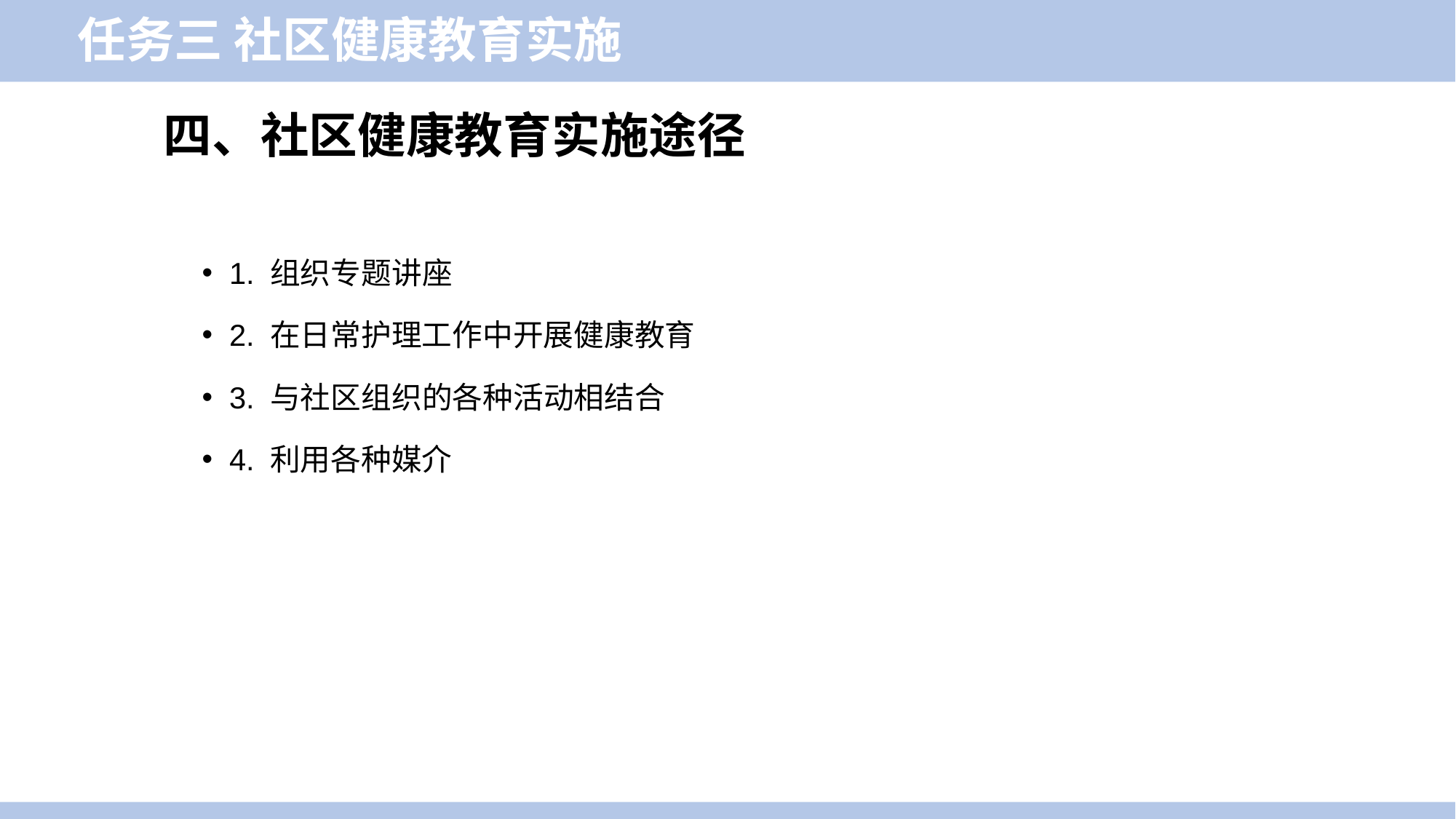

任务三 社区健康教育实施
四、社区健康教育实施途径
1. 组织专题讲座
2. 在日常护理工作中开展健康教育
3. 与社区组织的各种活动相结合
4. 利用各种媒介